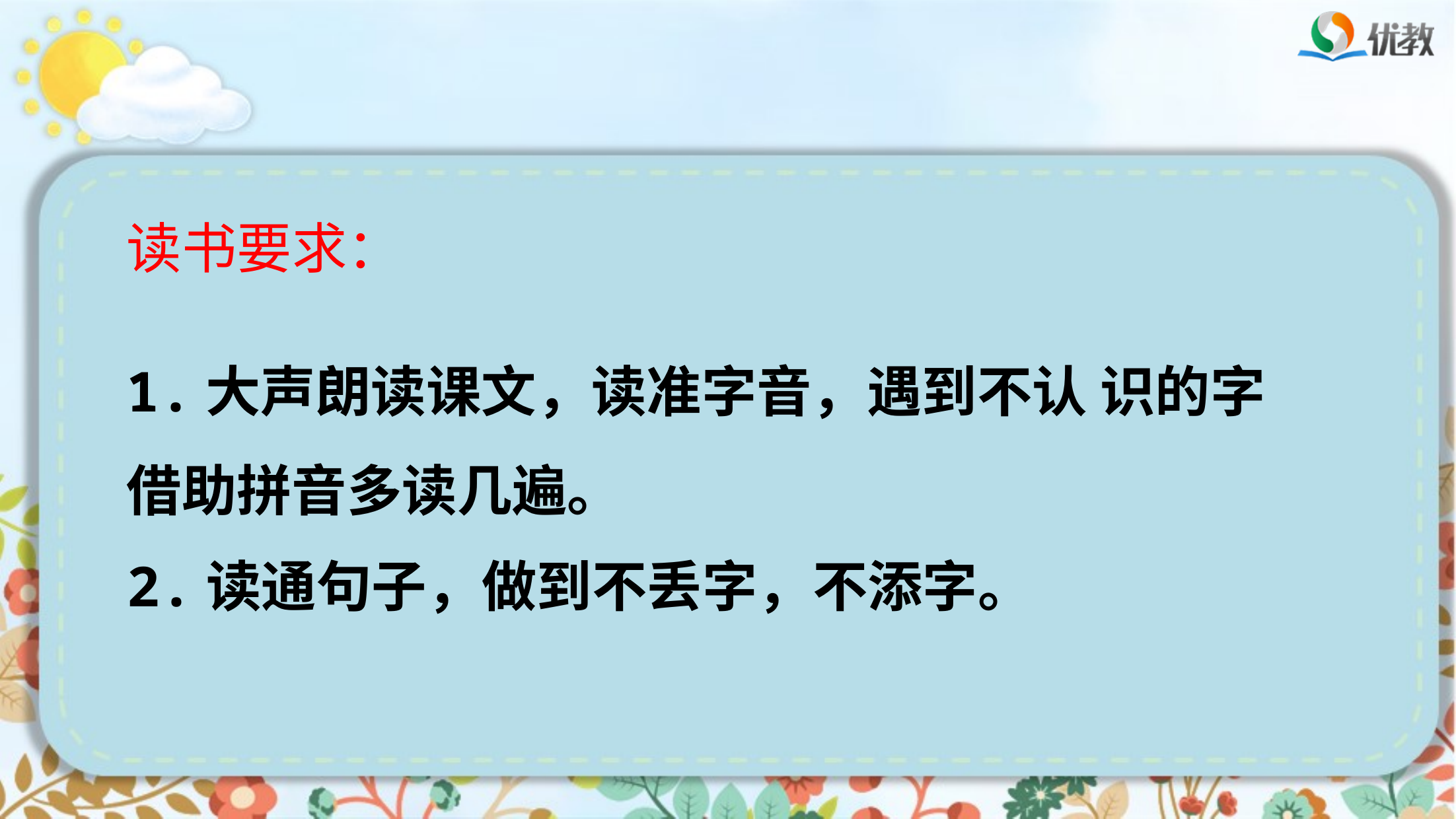

读书要求：
1.大声朗读课文，读准字音，遇到不认 识的字借助拼音多读几遍。

2.读通句子，做到不丢字，不添字。